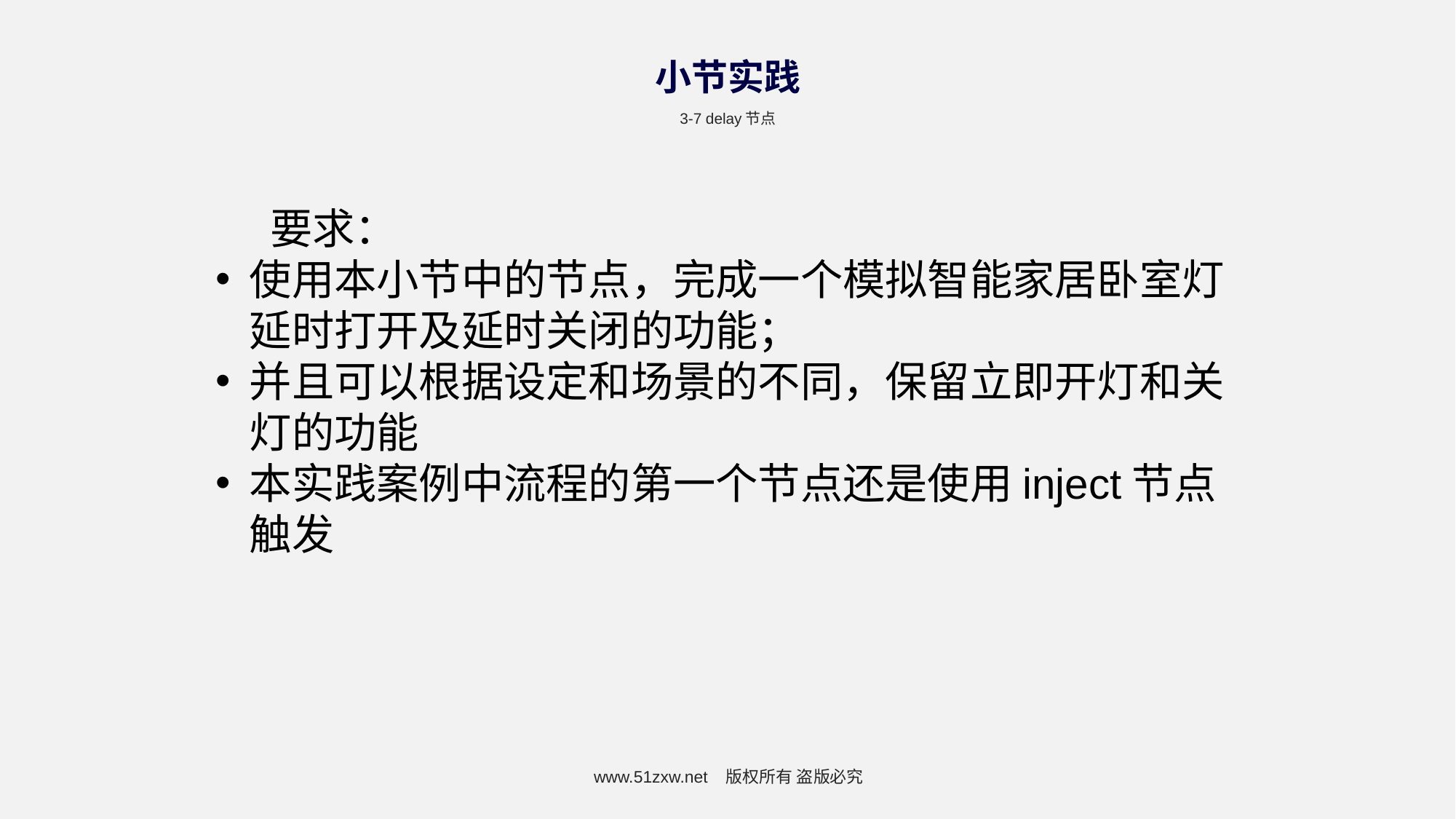

小节实践
3-7 delay节点
要求：
使用本小节中的节点，完成一个模拟智能家居卧室灯延时打开及延时关闭的功能；
并且可以根据设定和场景的不同，保留立即开灯和关灯的功能
本实践案例中流程的第一个节点还是使用inject节点触发
www.51zxw.net   版权所有 盗版必究